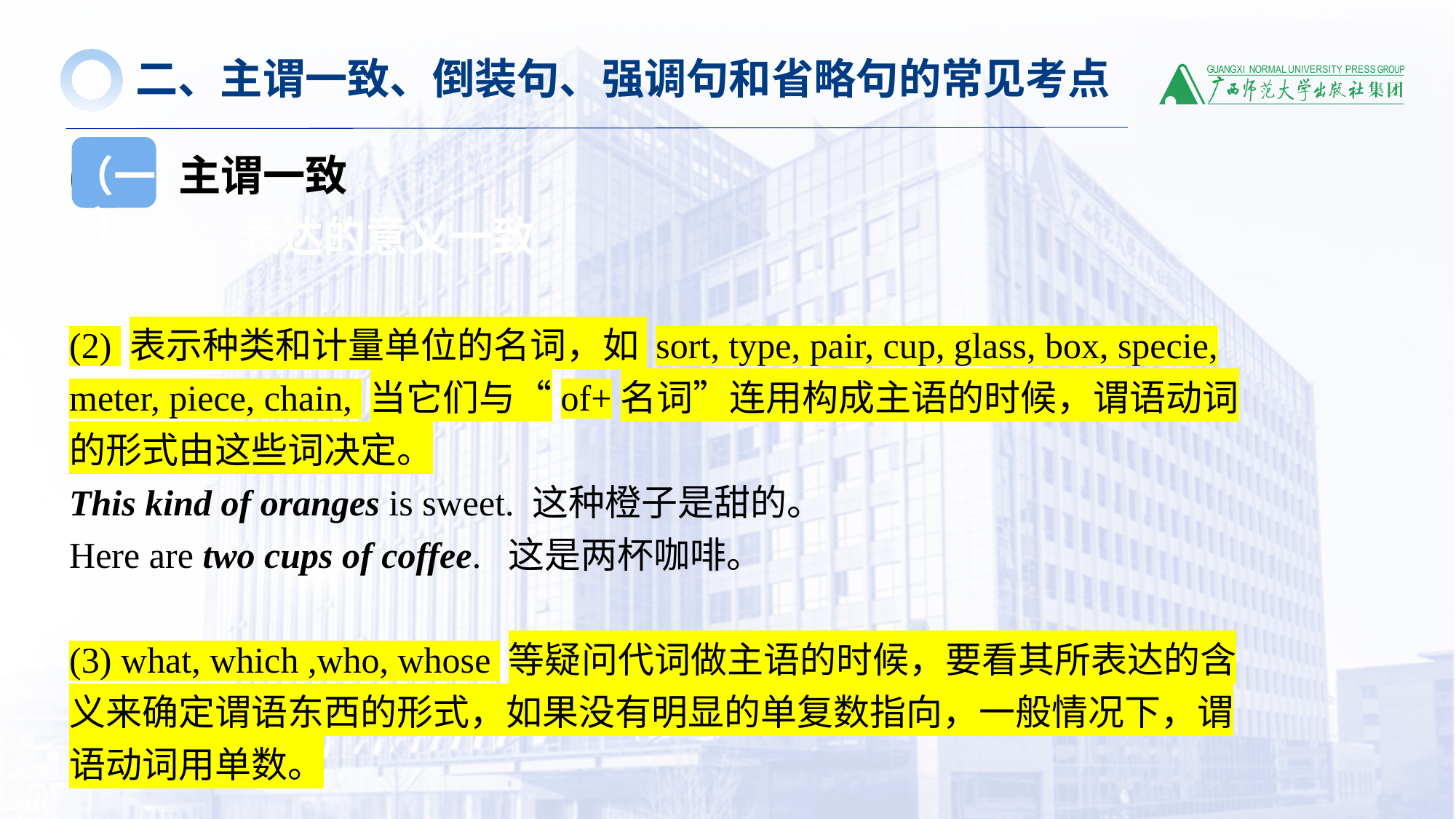

二、主谓一致、倒装句、强调句和省略句的常见考点

(一）主谓一致
原则二：表达的意义一致

(2) 表示种类和计量单位的名词，如 sort, type, pair, cup, glass, box, specie, meter, piece, chain, 当它们与“of+名词”连用构成主语的时候，谓语动词的形式由这些词决定。
This kind of oranges is sweet. 这种橙子是甜的。
Here are two cups of coffee.  这是两杯咖啡。

(3) what, which ,who, whose 等疑问代词做主语的时候，要看其所表达的含义来确定谓语东西的形式，如果没有明显的单复数指向，一般情况下，谓语动词用单数。

（一）